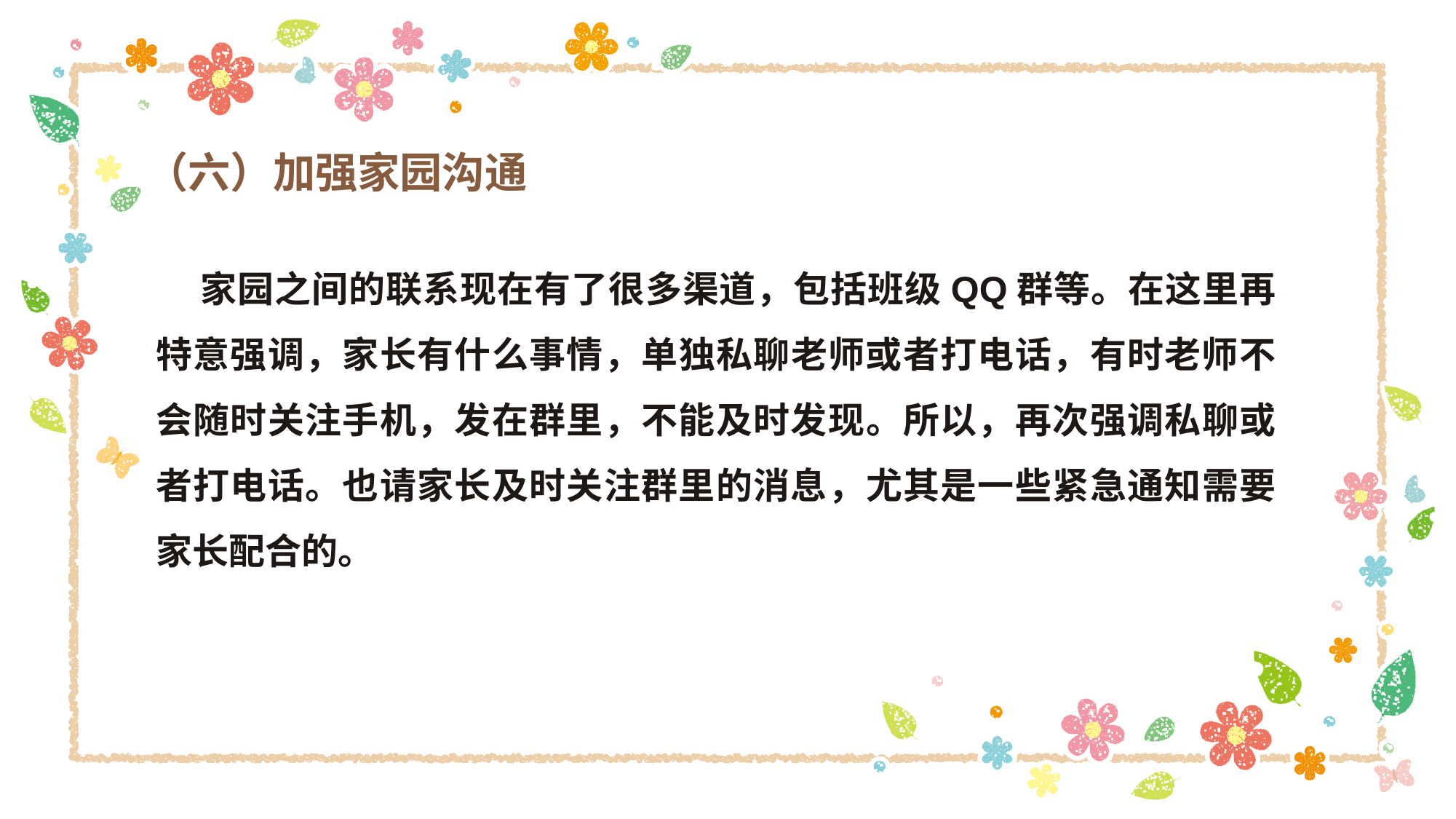

（六）加强家园沟通
    家园之间的联系现在有了很多渠道，包括班级QQ群等。在这里再特意强调，家长有什么事情，单独私聊老师或者打电话，有时老师不会随时关注手机，发在群里，不能及时发现。所以，再次强调私聊或者打电话。也请家长及时关注群里的消息，尤其是一些紧急通知需要家长配合的。